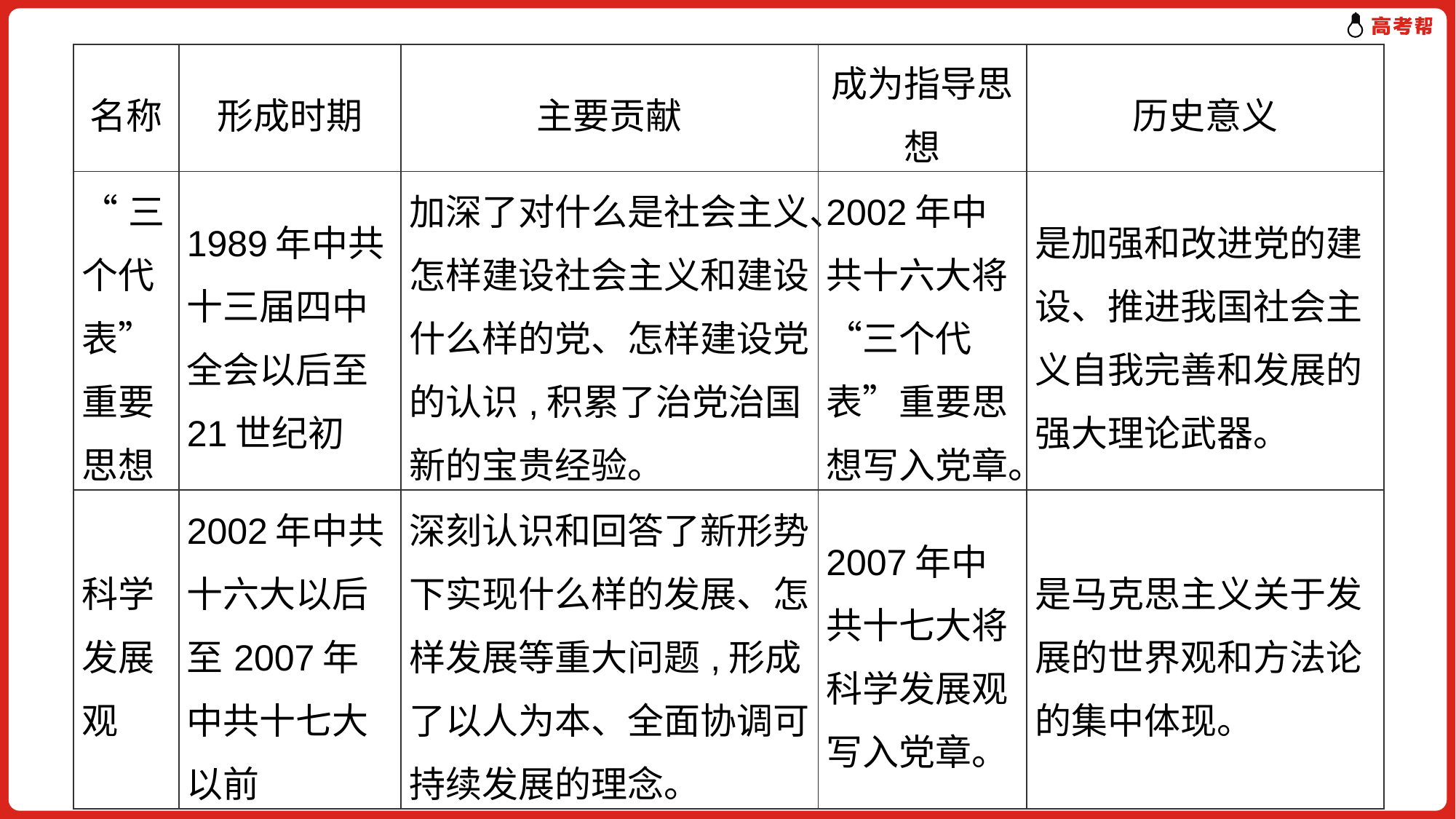

| 名称 | 形成时期 | 主要贡献 | 成为指导思想 | 历史意义 |
| --- | --- | --- | --- | --- |
| “三个代表”重要思想 | 1989年中共十三届四中全会以后至21世纪初 | 加深了对什么是社会主义、怎样建设社会主义和建设什么样的党、怎样建设党的认识,积累了治党治国新的宝贵经验。 | 2002年中共十六大将“三个代表”重要思想写入党章。 | 是加强和改进党的建设、推进我国社会主义自我完善和发展的强大理论武器。 |
| 科学发展观 | 2002年中共十六大以后至2007年中共十七大以前 | 深刻认识和回答了新形势下实现什么样的发展、怎样发展等重大问题,形成了以人为本、全面协调可持续发展的理念。 | 2007年中共十七大将科学发展观写入党章。 | 是马克思主义关于发展的世界观和方法论的集中体现。 |